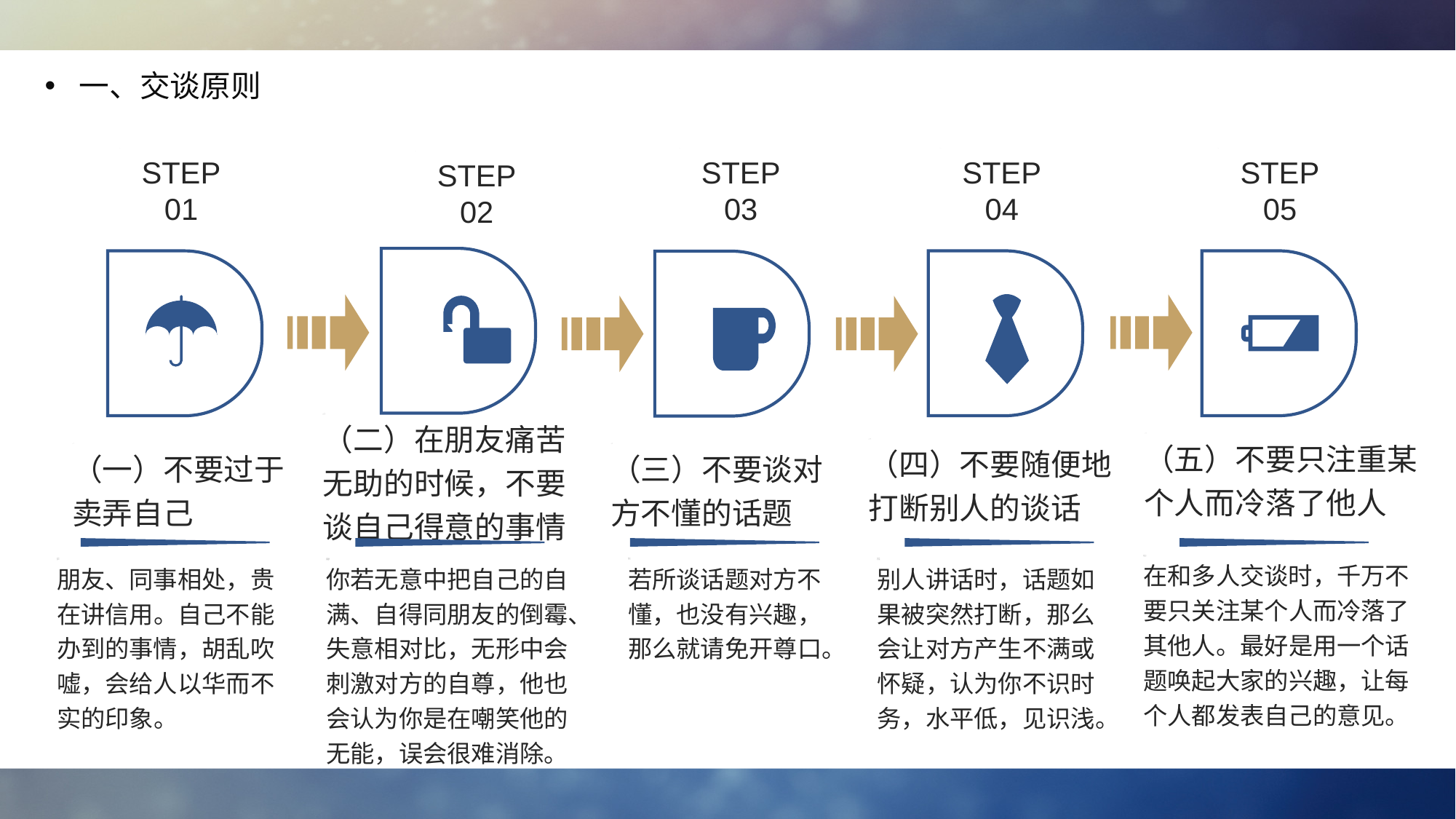

一、交谈原则
STEP
03
STEP
04
STEP
05
STEP
01
STEP
02

（二）在朋友痛苦无助的时候，不要谈自己得意的事情
（五）不要只注重某个人而冷落了他人
（四）不要随便地打断别人的谈话
（一）不要过于卖弄自己
（三）不要谈对方不懂的话题

在和多人交谈时，千万不要只关注某个人而冷落了其他人。最好是用一个话题唤起大家的兴趣，让每个人都发表自己的意见。
朋友、同事相处，贵在讲信用。自己不能办到的事情，胡乱吹嘘，会给人以华而不实的印象。
你若无意中把自己的自满、自得同朋友的倒霉、失意相对比，无形中会刺激对方的自尊，他也会认为你是在嘲笑他的无能，误会很难消除。
若所谈话题对方不懂，也没有兴趣，那么就请免开尊口。
别人讲话时，话题如果被突然打断，那么会让对方产生不满或怀疑，认为你不识时务，水平低，见识浅。